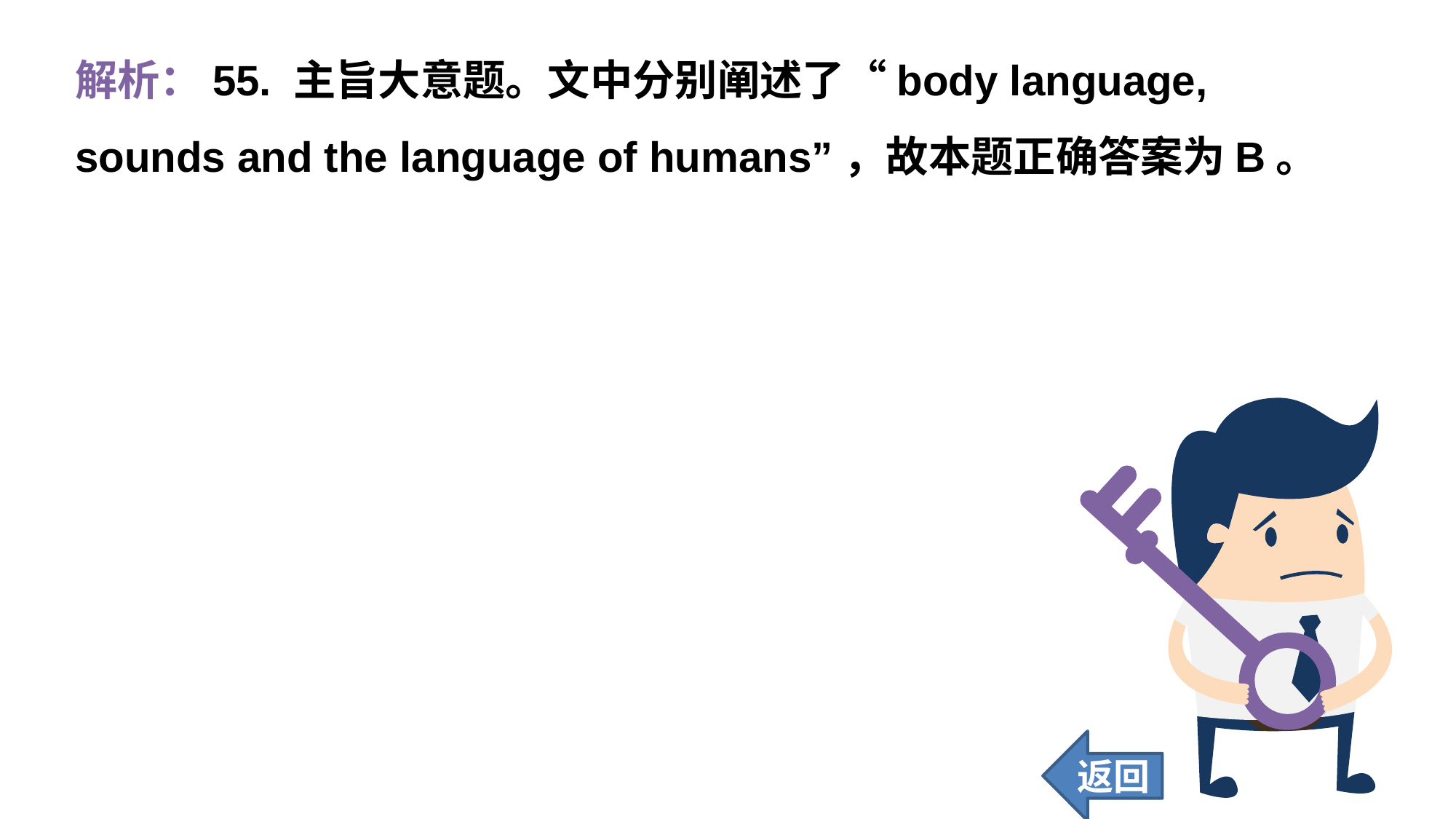

解析：55. 主旨大意题。文中分别阐述了“body language, sounds and the language of humans”，故本题正确答案为B。

返回
384